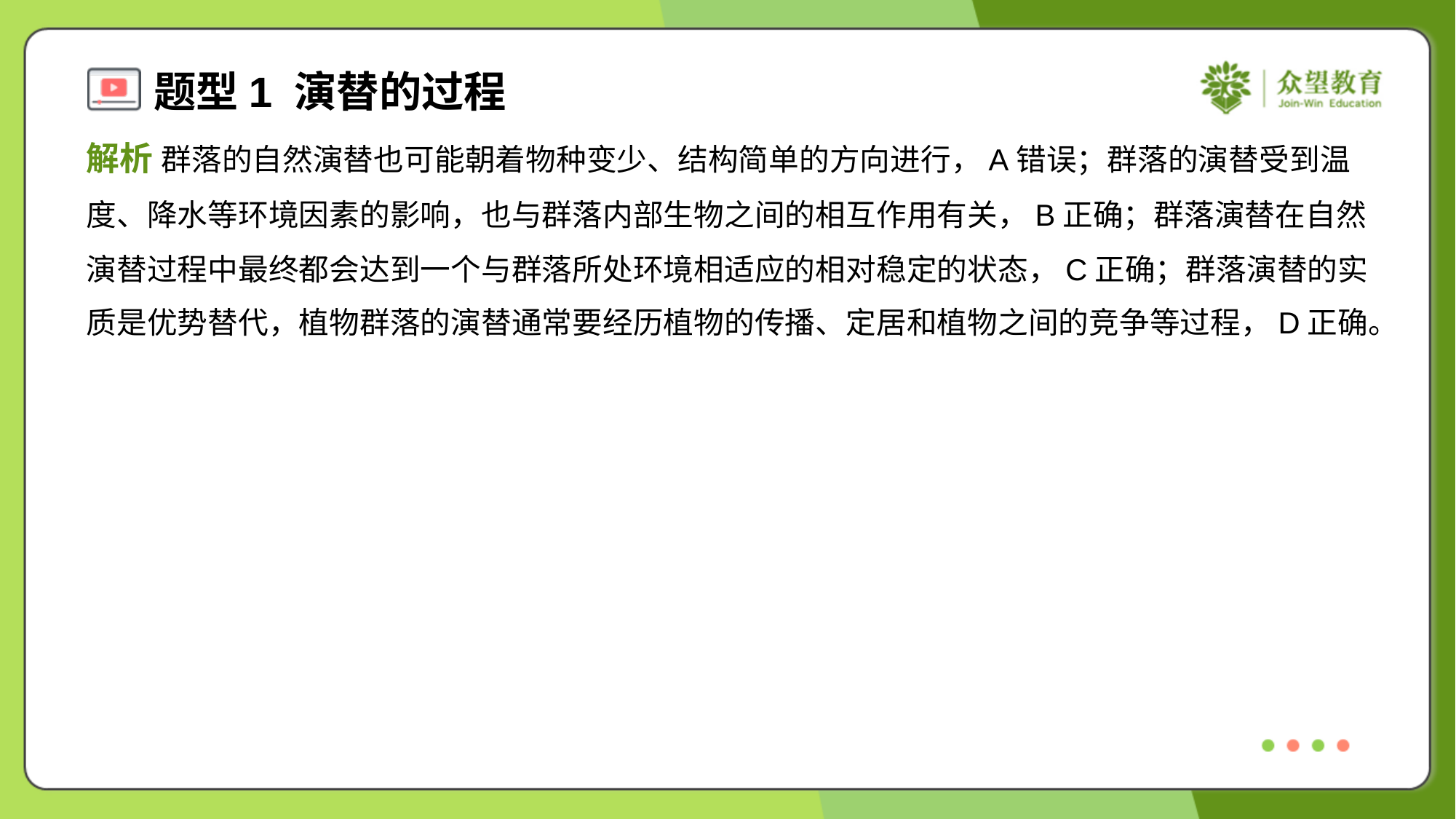

解析 群落的自然演替也可能朝着物种变少、结构简单的方向进行，A错误；群落的演替受到温
度、降水等环境因素的影响，也与群落内部生物之间的相互作用有关，B正确；群落演替在自然
演替过程中最终都会达到一个与群落所处环境相适应的相对稳定的状态，C正确；群落演替的实
质是优势替代，植物群落的演替通常要经历植物的传播、定居和植物之间的竞争等过程，D正确。